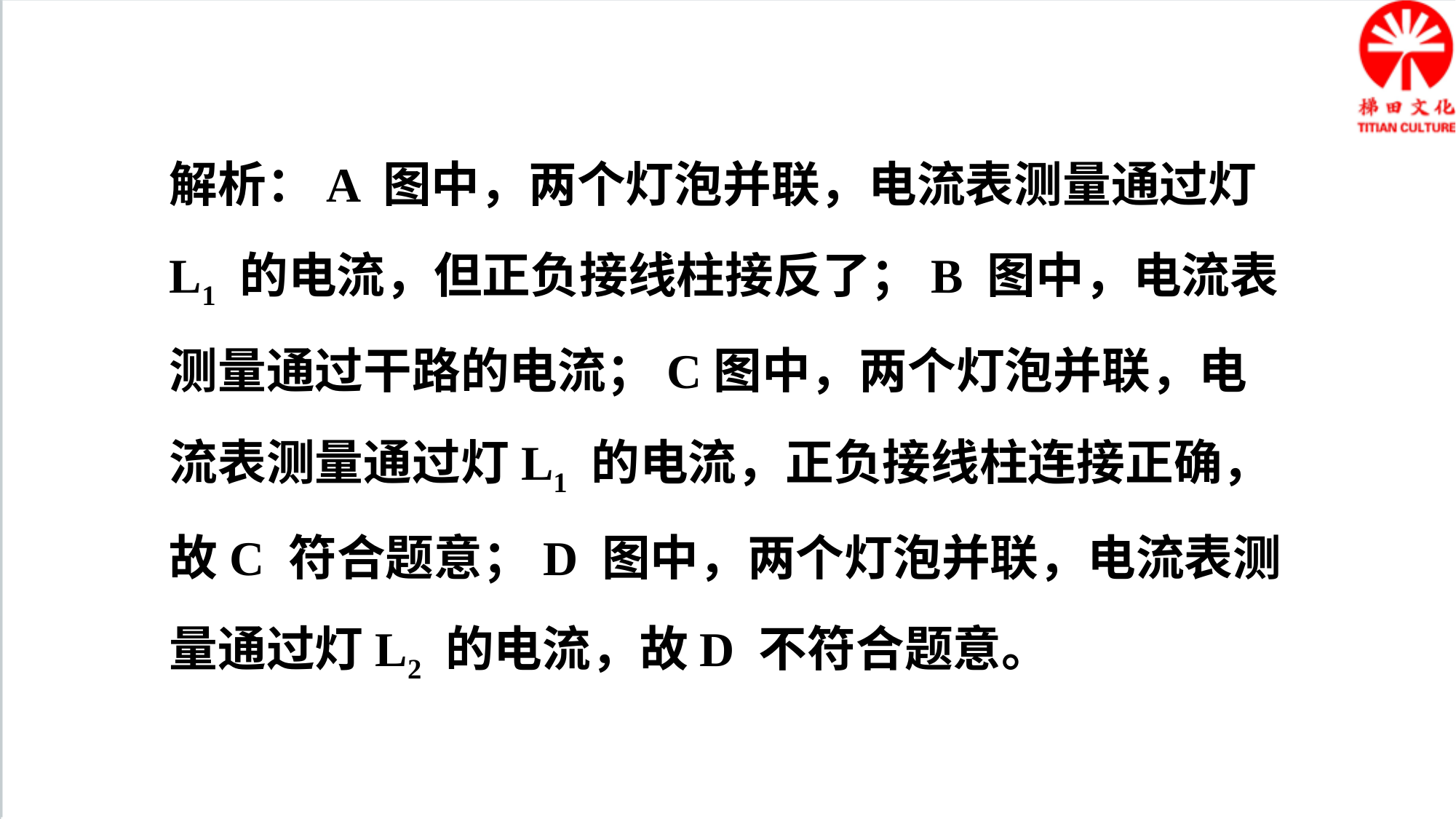

解析：A 图中，两个灯泡并联，电流表测量通过灯L1 的电流，但正负接线柱接反了；B 图中，电流表测量通过干路的电流；C图中，两个灯泡并联，电流表测量通过灯L1 的电流，正负接线柱连接正确，故C 符合题意；D 图中，两个灯泡并联，电流表测量通过灯L2 的电流，故D 不符合题意。